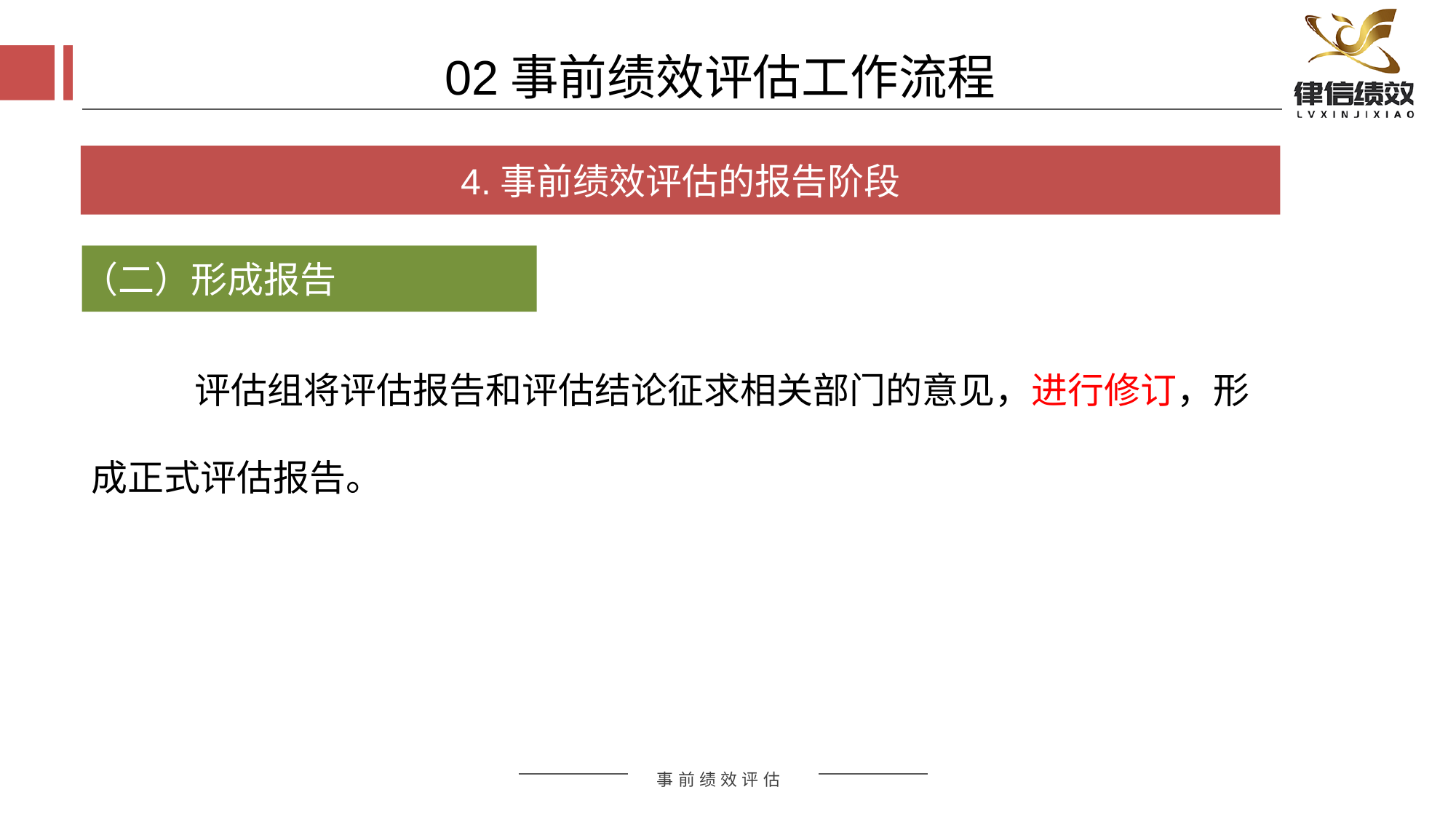

02事前绩效评估工作流程
4.事前绩效评估的报告阶段
（二）形成报告
 评估组将评估报告和评估结论征求相关部门的意见，进行修订，形成正式评估报告。
评估方式
评估方式